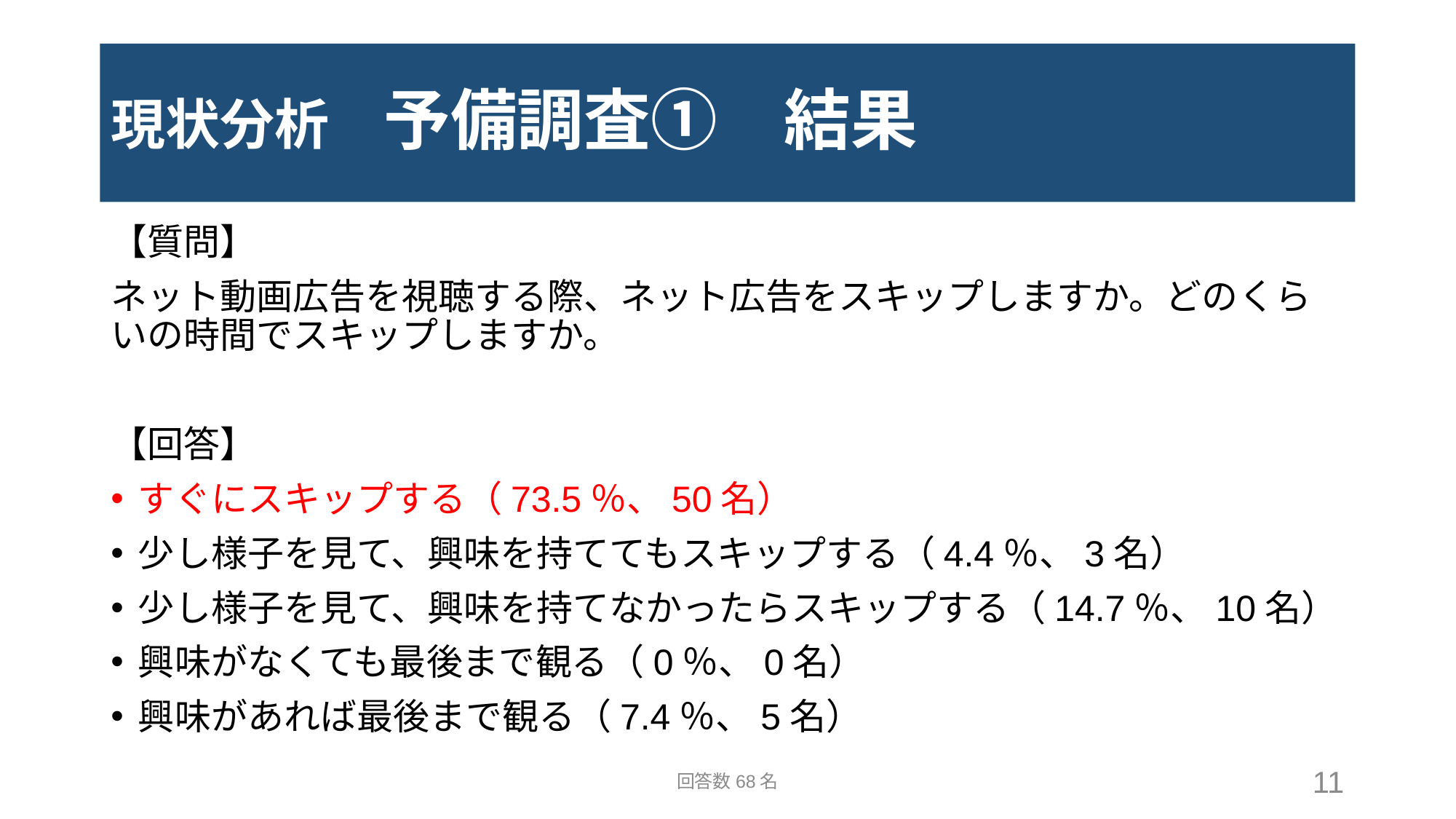

# 現状分析　予備調査①　結果
【質問】
ネット動画広告を視聴する際、ネット広告をスキップしますか。どのくらいの時間でスキップしますか。

【回答】
すぐにスキップする（73.5％、50名）
少し様子を見て、興味を持ててもスキップする（4.4％、3名）
少し様子を見て、興味を持てなかったらスキップする（14.7％、10名）
興味がなくても最後まで観る（0％、0名）
興味があれば最後まで観る（7.4％、5名）
回答数68名
11